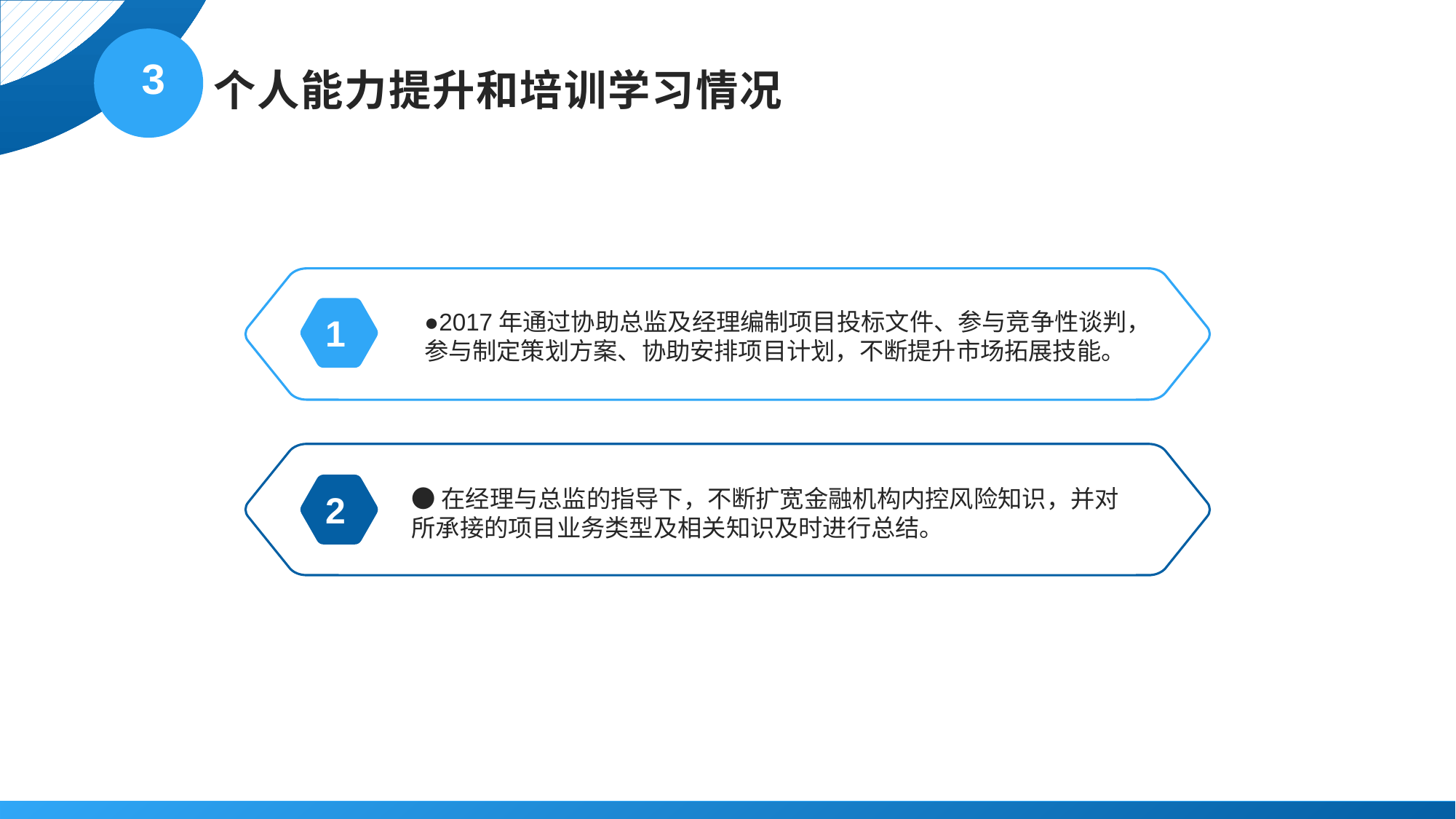

个人能力提升和培训学习情况
3

●2017年通过协助总监及经理编制项目投标文件、参与竞争性谈判，参与制定策划方案、协助安排项目计划，不断提升市场拓展技能。

1

●在经理与总监的指导下，不断扩宽金融机构内控风险知识，并对所承接的项目业务类型及相关知识及时进行总结。

2